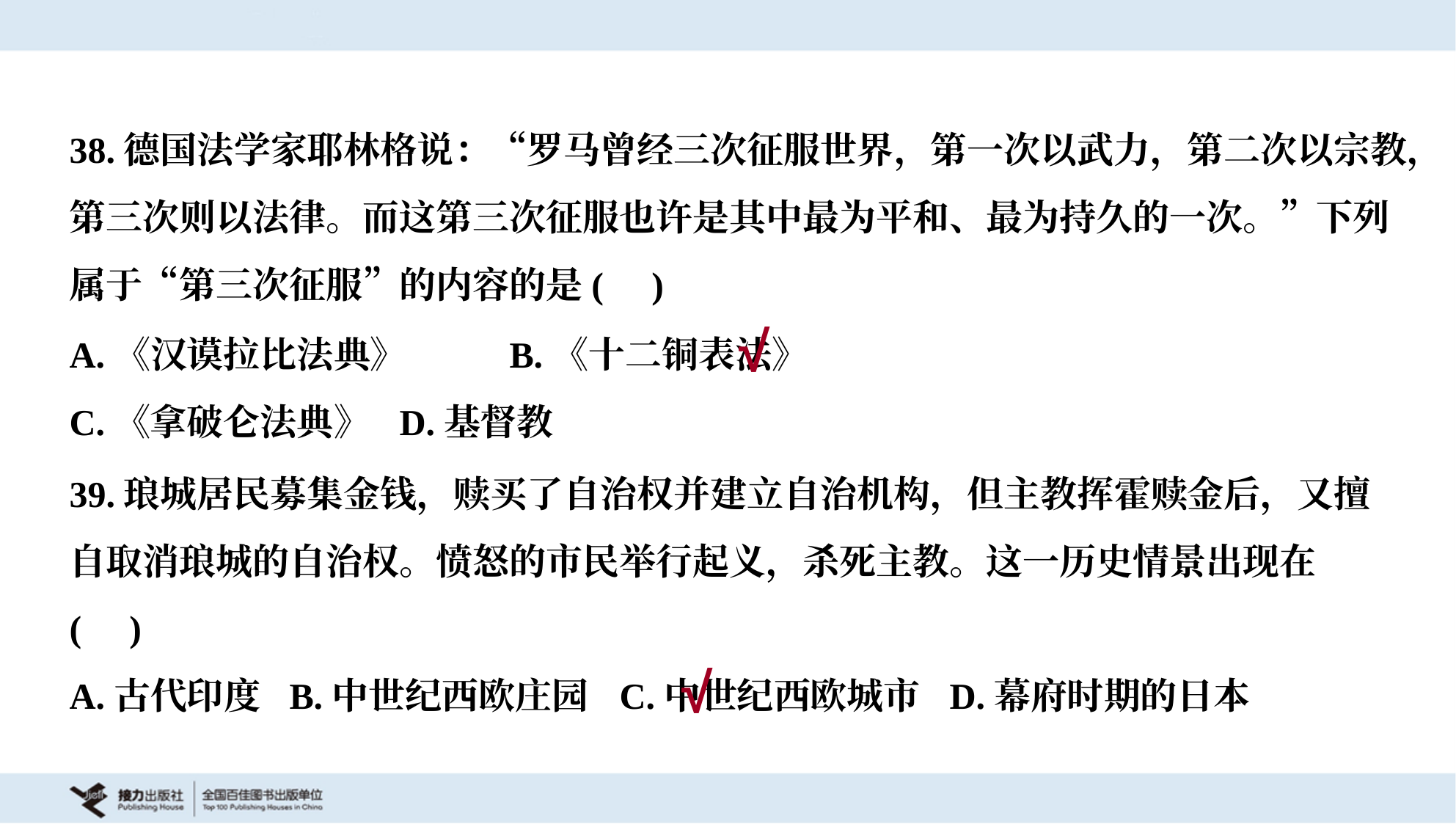

38.德国法学家耶林格说：“罗马曾经三次征服世界，第一次以武力，第二次以宗教，
第三次则以法律。而这第三次征服也许是其中最为平和、最为持久的一次。”下列
属于“第三次征服”的内容的是(     )
A.《汉谟拉比法典》	B.《十二铜表法》
C.《拿破仑法典》	D.基督教
√
39.琅城居民募集金钱，赎买了自治权并建立自治机构，但主教挥霍赎金后，又擅
自取消琅城的自治权。愤怒的市民举行起义，杀死主教。这一历史情景出现在
(     )
A.古代印度	B.中世纪西欧庄园	C.中世纪西欧城市	D.幕府时期的日本
√